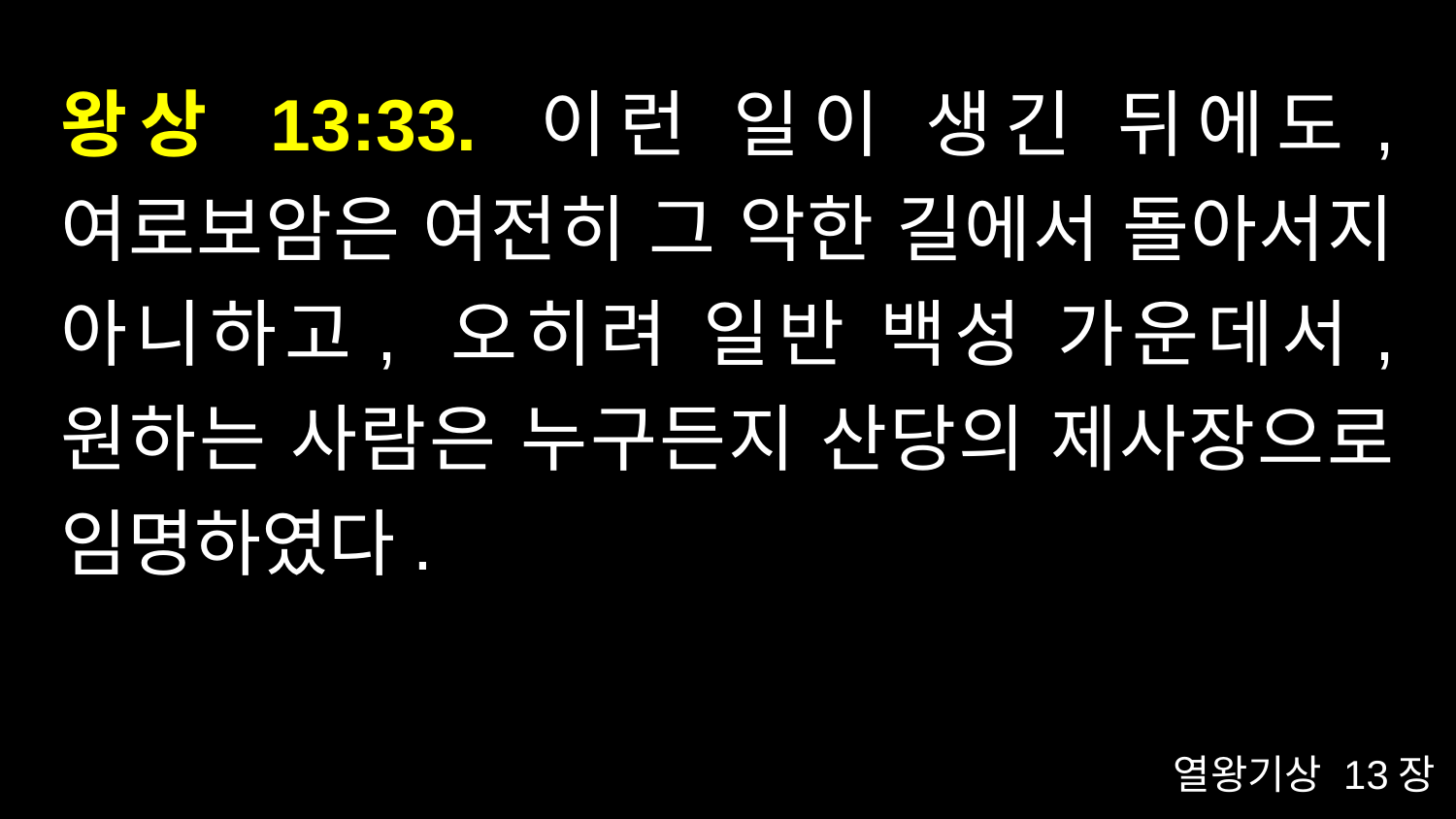

# 왕상 13:33. 이런 일이 생긴 뒤에도, 여로보암은 여전히 그 악한 길에서 돌아서지 아니하고, 오히려 일반 백성 가운데서, 원하는 사람은 누구든지 산당의 제사장으로 임명하였다.
열왕기상 13장